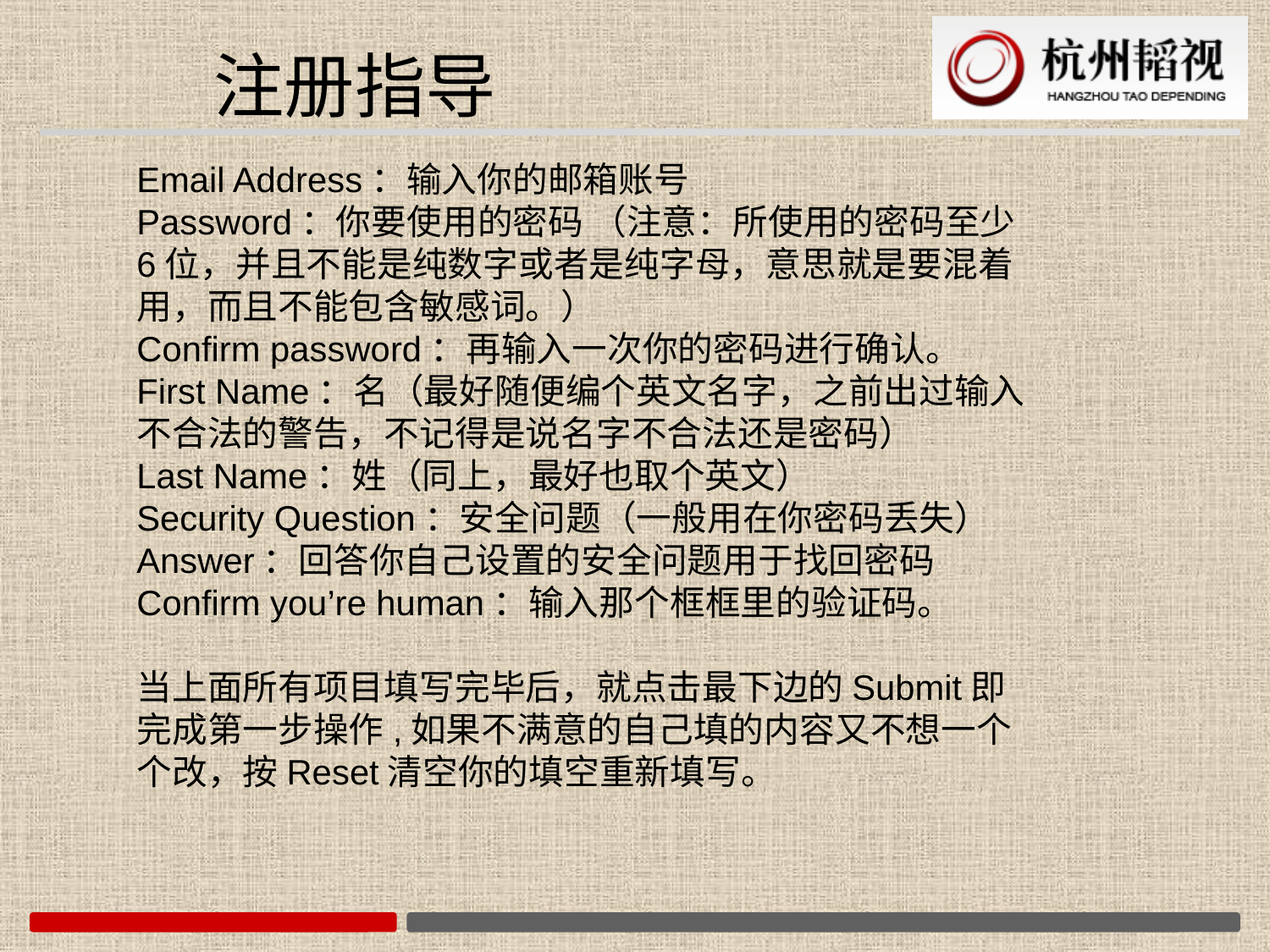

注册指导
Email Address：输入你的邮箱账号
Password：你要使用的密码 （注意：所使用的密码至少6位，并且不能是纯数字或者是纯字母，意思就是要混着用，而且不能包含敏感词。）
Confirm password：再输入一次你的密码进行确认。
First Name：名（最好随便编个英文名字，之前出过输入不合法的警告，不记得是说名字不合法还是密码）
Last Name：姓（同上，最好也取个英文）
Security Question：安全问题（一般用在你密码丢失）
Answer：回答你自己设置的安全问题用于找回密码
Confirm you’re human：输入那个框框里的验证码。

当上面所有项目填写完毕后，就点击最下边的Submit即完成第一步操作,如果不满意的自己填的内容又不想一个个改，按Reset清空你的填空重新填写。